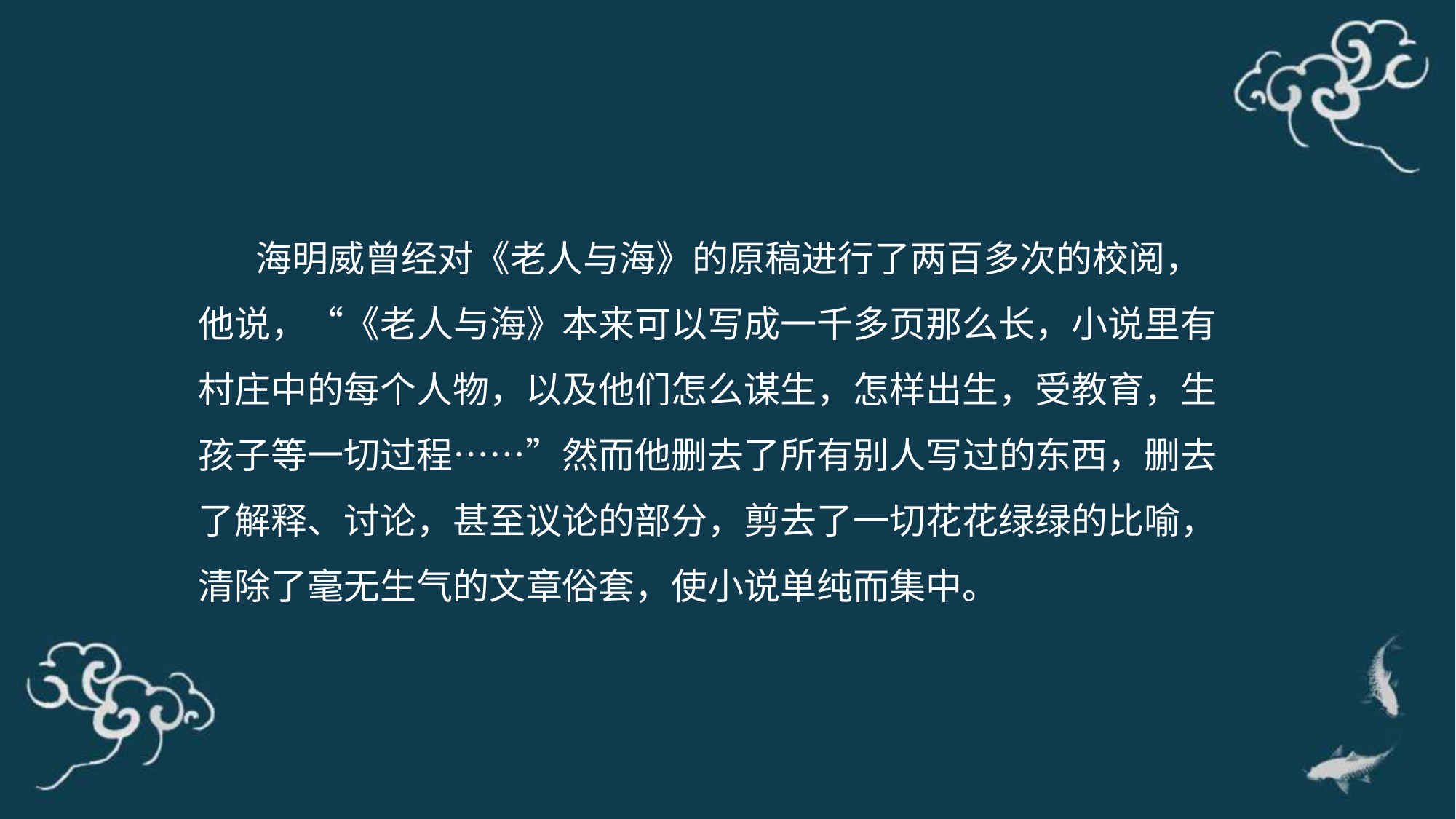

海明威曾经对《老人与海》的原稿进行了两百多次的校阅，他说，“《老人与海》本来可以写成一千多页那么长，小说里有村庄中的每个人物，以及他们怎么谋生，怎样出生，受教育，生孩子等一切过程……”然而他删去了所有别人写过的东西，删去了解释、讨论，甚至议论的部分，剪去了一切花花绿绿的比喻，清除了毫无生气的文章俗套，使小说单纯而集中。